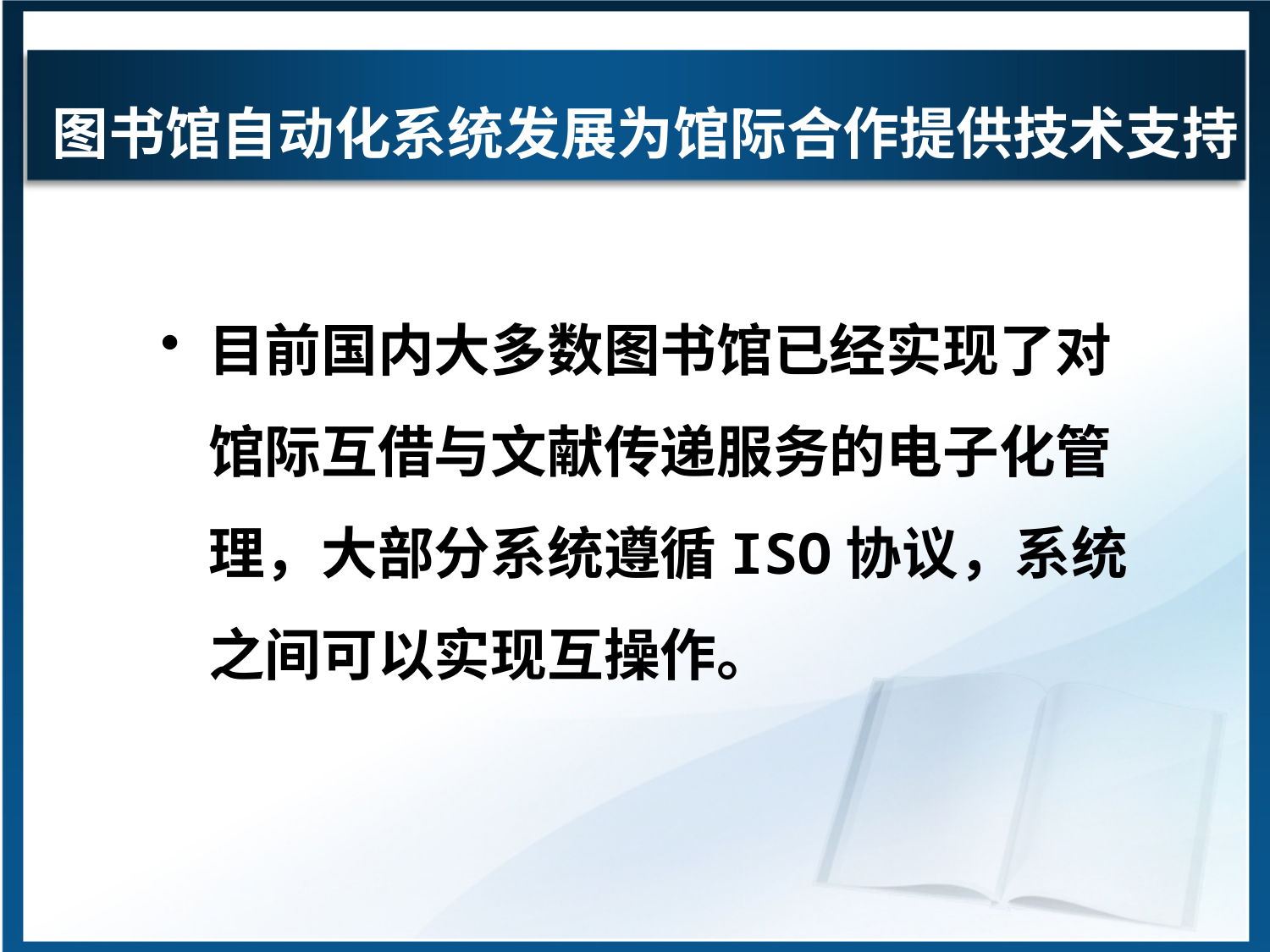

# 图书馆自动化系统发展为馆际合作提供技术支持
目前国内大多数图书馆已经实现了对馆际互借与文献传递服务的电子化管理，大部分系统遵循ISO协议，系统之间可以实现互操作。